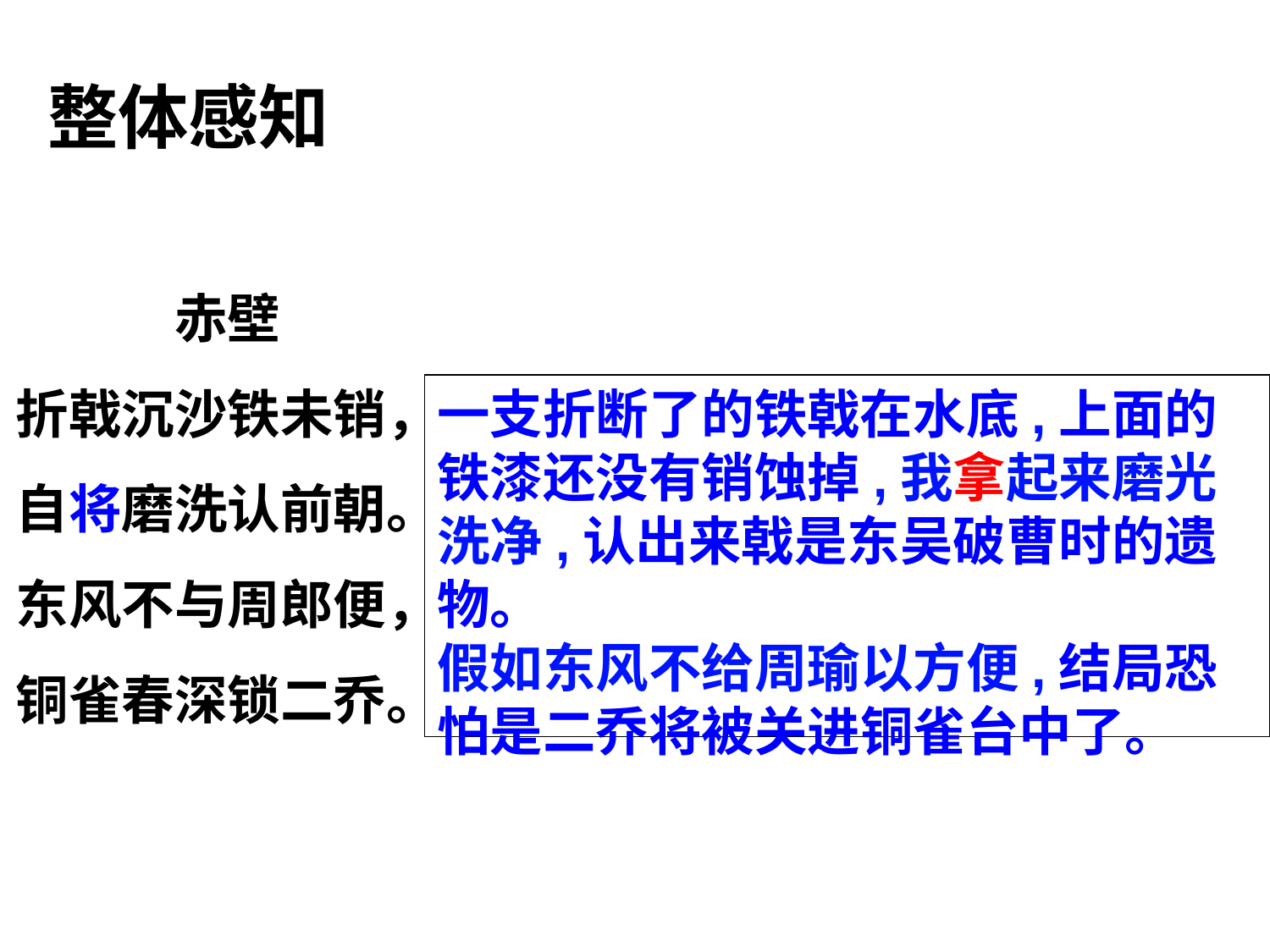

整体感知

赤壁
折戟沉沙铁未销，
自将磨洗认前朝。
东风不与周郎便，
铜雀春深锁二乔。

一支折断了的铁戟在水底,上面的铁漆还没有销蚀掉,我拿起来磨光洗净,认出来戟是东吴破曹时的遗物。
假如东风不给周瑜以方便,结局恐怕是二乔将被关进铜雀台中了。